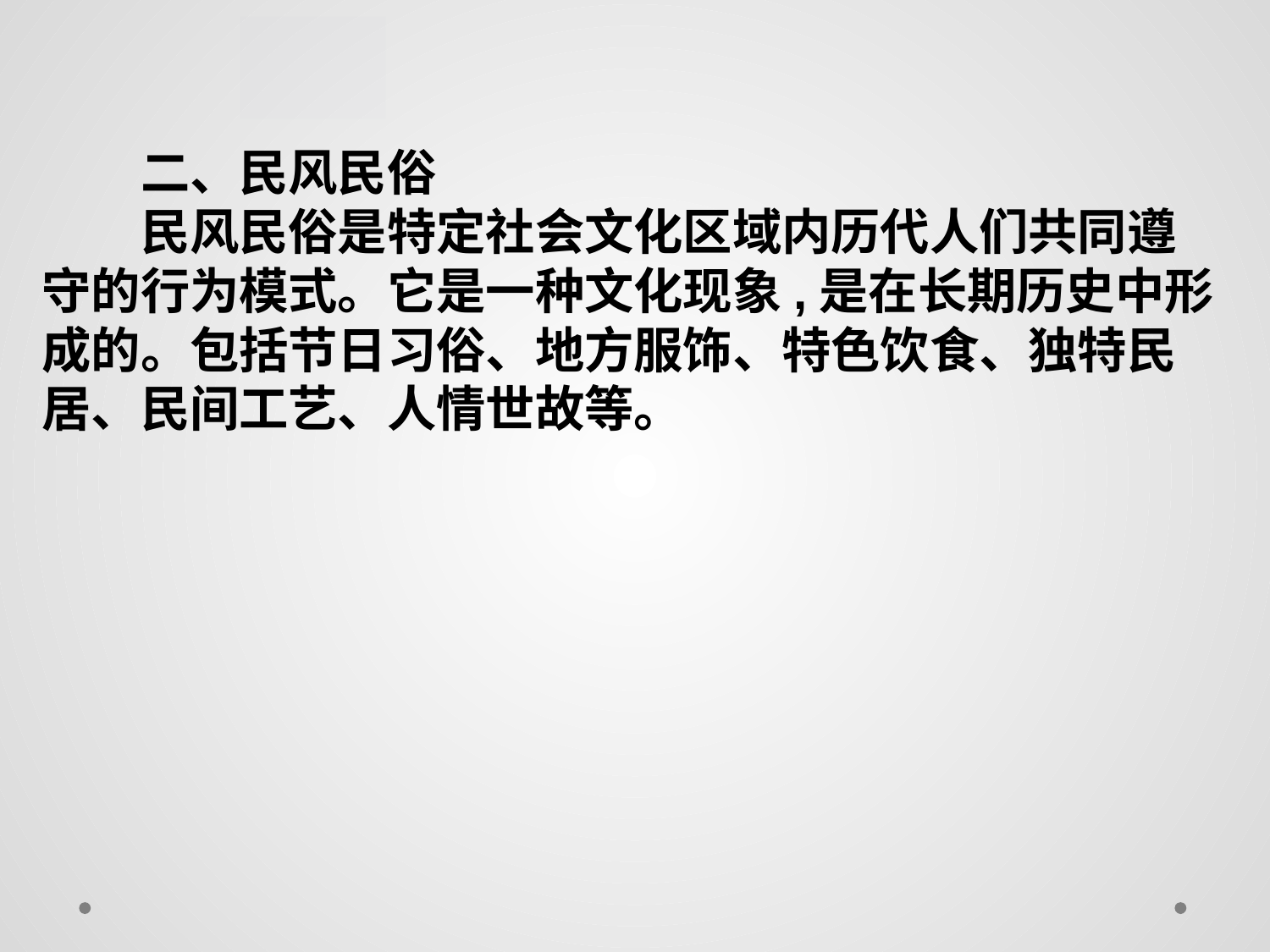

二、民风民俗
　　民风民俗是特定社会文化区域内历代人们共同遵守的行为模式。它是一种文化现象,是在长期历史中形成的。包括节日习俗、地方服饰、特色饮食、独特民居、民间工艺、人情世故等。